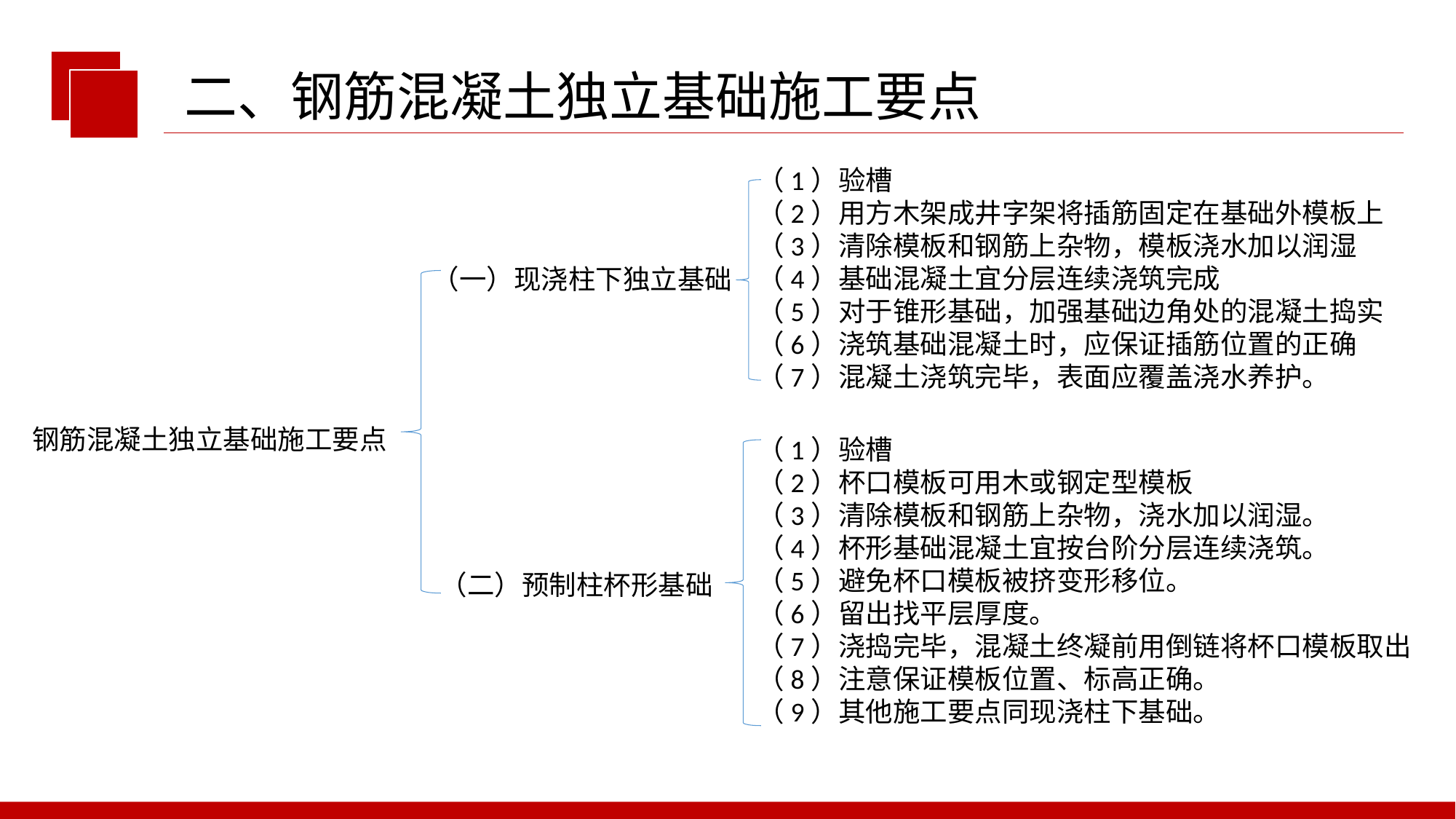

二、钢筋混凝土独立基础施工要点
（1）验槽
（2）用方木架成井字架将插筋固定在基础外模板上
（3）清除模板和钢筋上杂物，模板浇水加以润湿
（4）基础混凝土宜分层连续浇筑完成
（5）对于锥形基础，加强基础边角处的混凝土捣实
（6）浇筑基础混凝土时，应保证插筋位置的正确
（7）混凝土浇筑完毕，表面应覆盖浇水养护。

（一）现浇柱下独立基础

钢筋混凝土独立基础施工要点
（1）验槽
（2）杯口模板可用木或钢定型模板
（3）清除模板和钢筋上杂物，浇水加以润湿。
（4）杯形基础混凝土宜按台阶分层连续浇筑。
（5）避免杯口模板被挤变形移位。
（6）留出找平层厚度。
（7）浇捣完毕，混凝土终凝前用倒链将杯口模板取出（8）注意保证模板位置、标高正确。
（9）其他施工要点同现浇柱下基础。

（二）预制柱杯形基础